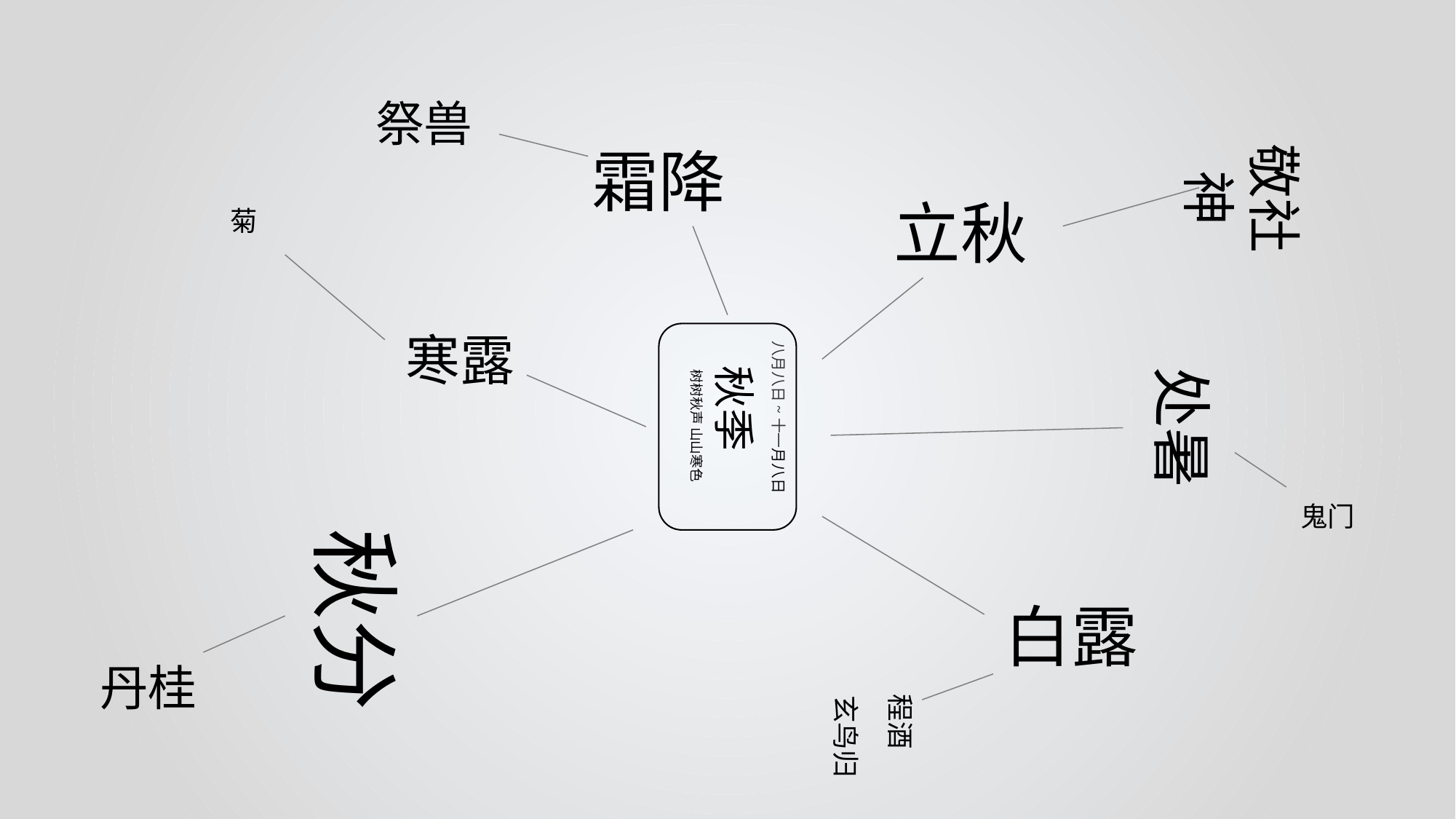

祭兽
敬社神
霜降
立秋
菊

八月八日~十一月八日
秋季
树树秋声 山山寒色

寒露
处暑
鬼门
秋分
白露
丹桂
玄鸟归
程酒